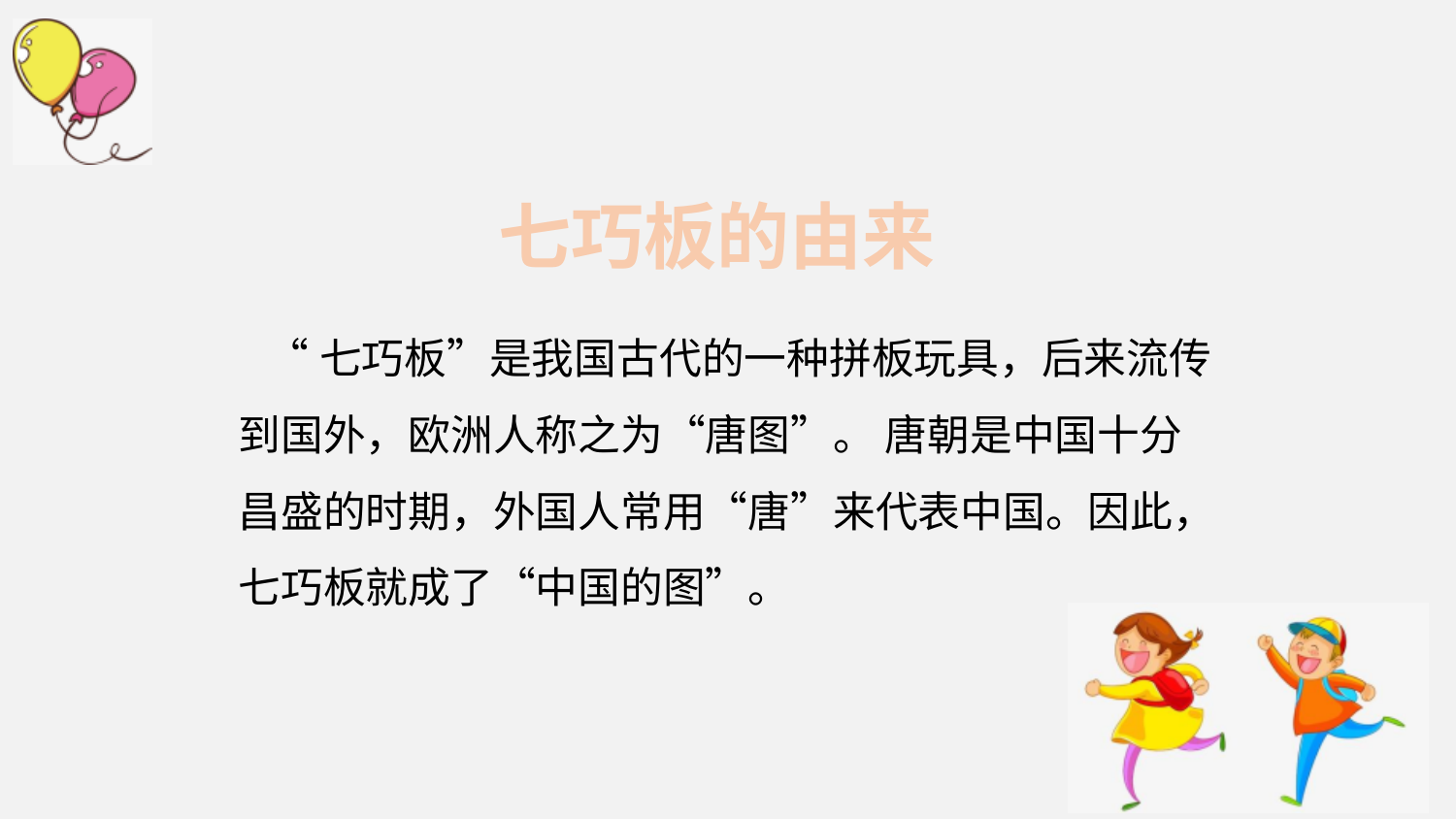

七巧板的由来
   “七巧板”是我国古代的一种拼板玩具，后来流传到国外，欧洲人称之为“唐图”。 唐朝是中国十分昌盛的时期，外国人常用“唐”来代表中国。因此，七巧板就成了“中国的图”。